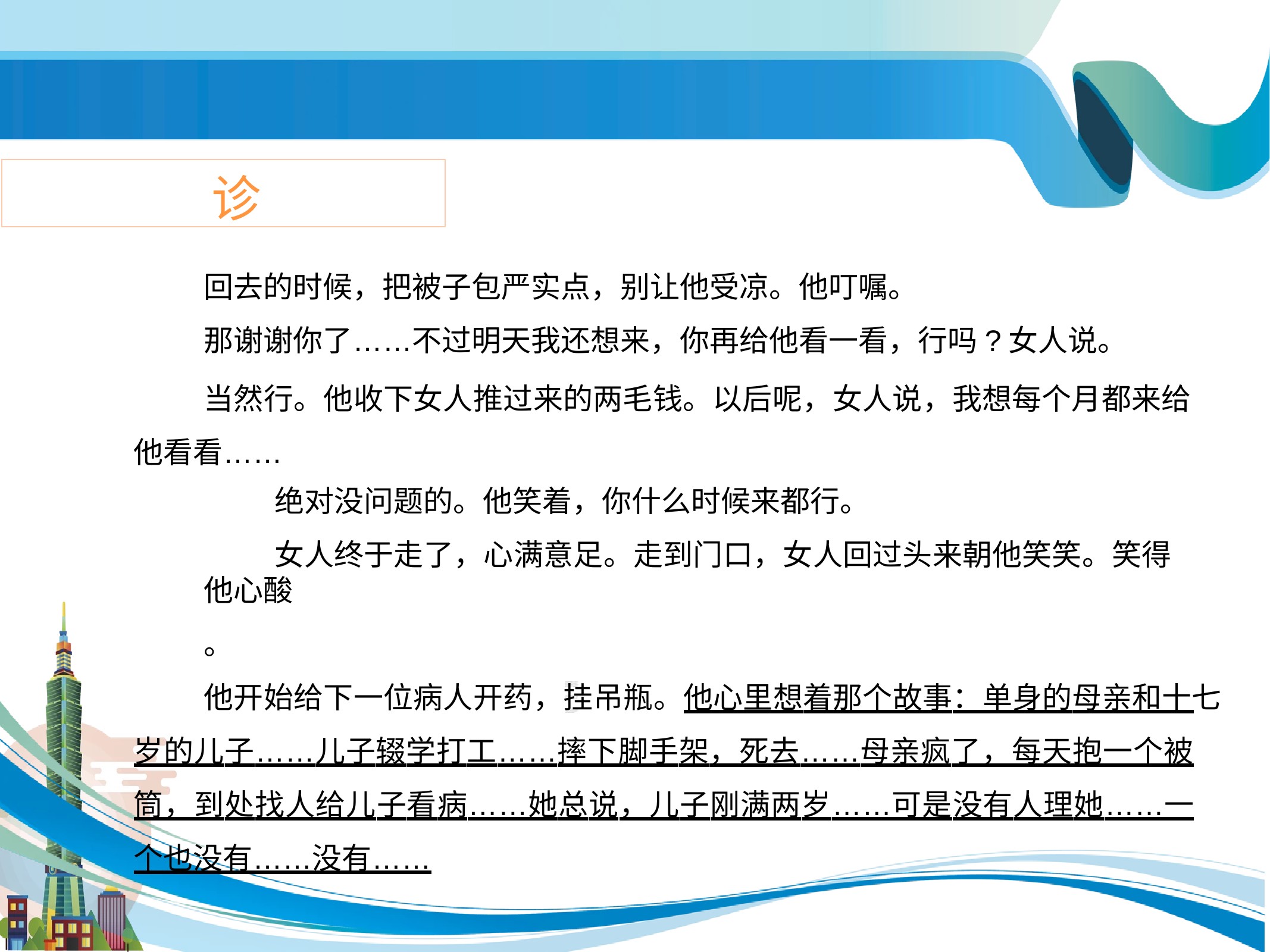

诊
回去的时候，把被子包严实点，别让他受凉。他叮嘱。
那谢谢你了……不过明天我还想来，你再给他看一看，行吗?女人说。
当然行。他收下女人推过来的两毛钱。以后呢，女人说，我想每个月都来给 他看看……
绝对没问题的。他笑着，你什么时候来都行。
女人终于走了，心满意足。走到门口，女人回过头来朝他笑笑。笑得他心酸
。
他开始给下一位病人开药，挂吊瓶。他心里想着那个故事：单身的母亲和十七 岁的儿子……儿子辍学打工……摔下脚手架，死去……母亲疯了，每天抱一个被 筒，到处找人给儿子看病……她总说，儿子刚满两岁……可是没有人理她……一 个也没有……没有……